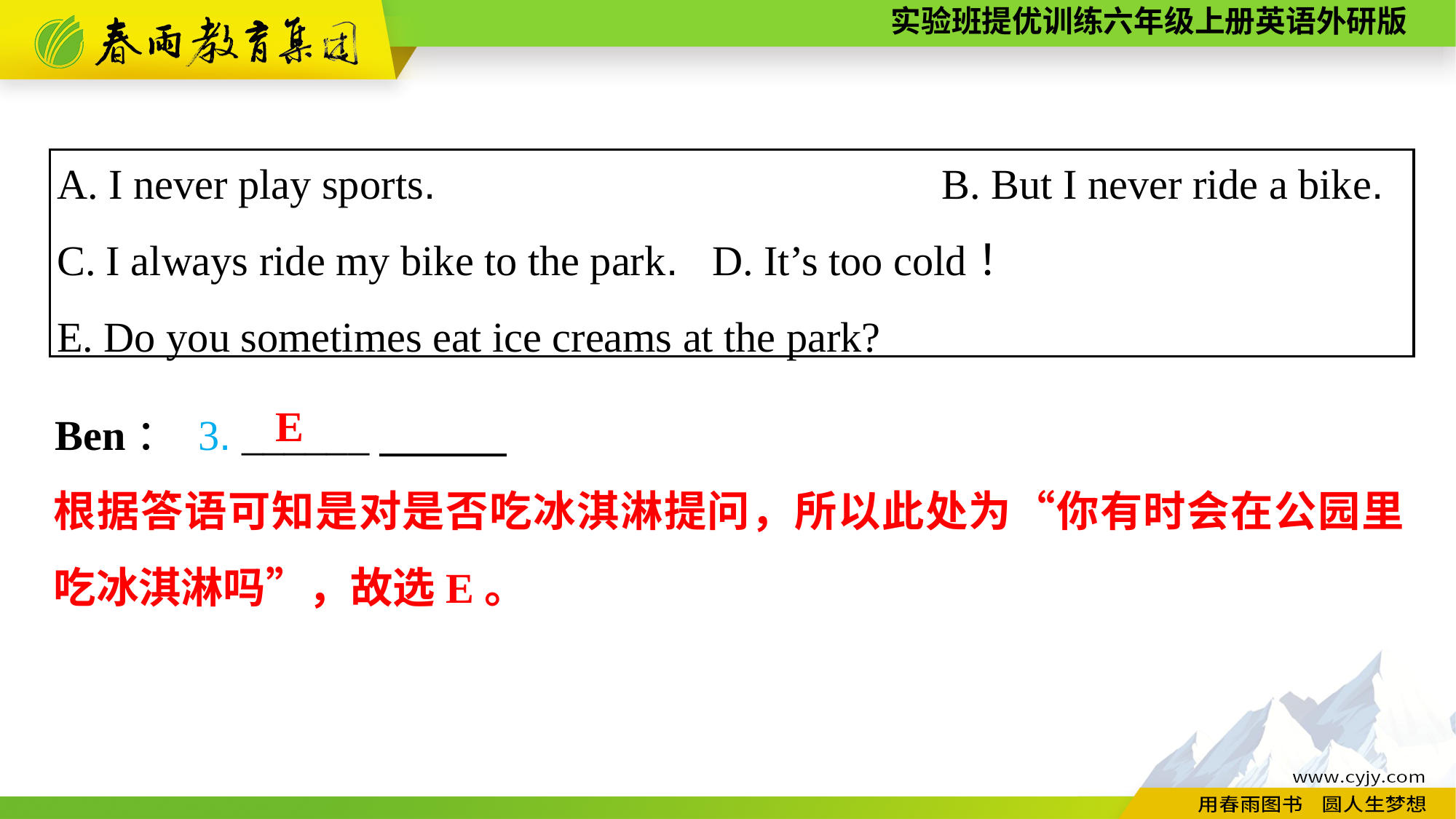

A. I never play sports.　　　　　　　　　           B. But I never ride a bike.
C. I always ride my bike to the park.	D. It’s too cold！
E. Do you sometimes eat ice creams at the park?

Ben： 3. ______
E
根据答语可知是对是否吃冰淇淋提问，所以此处为“你有时会在公园里吃冰淇淋吗”，故选E。